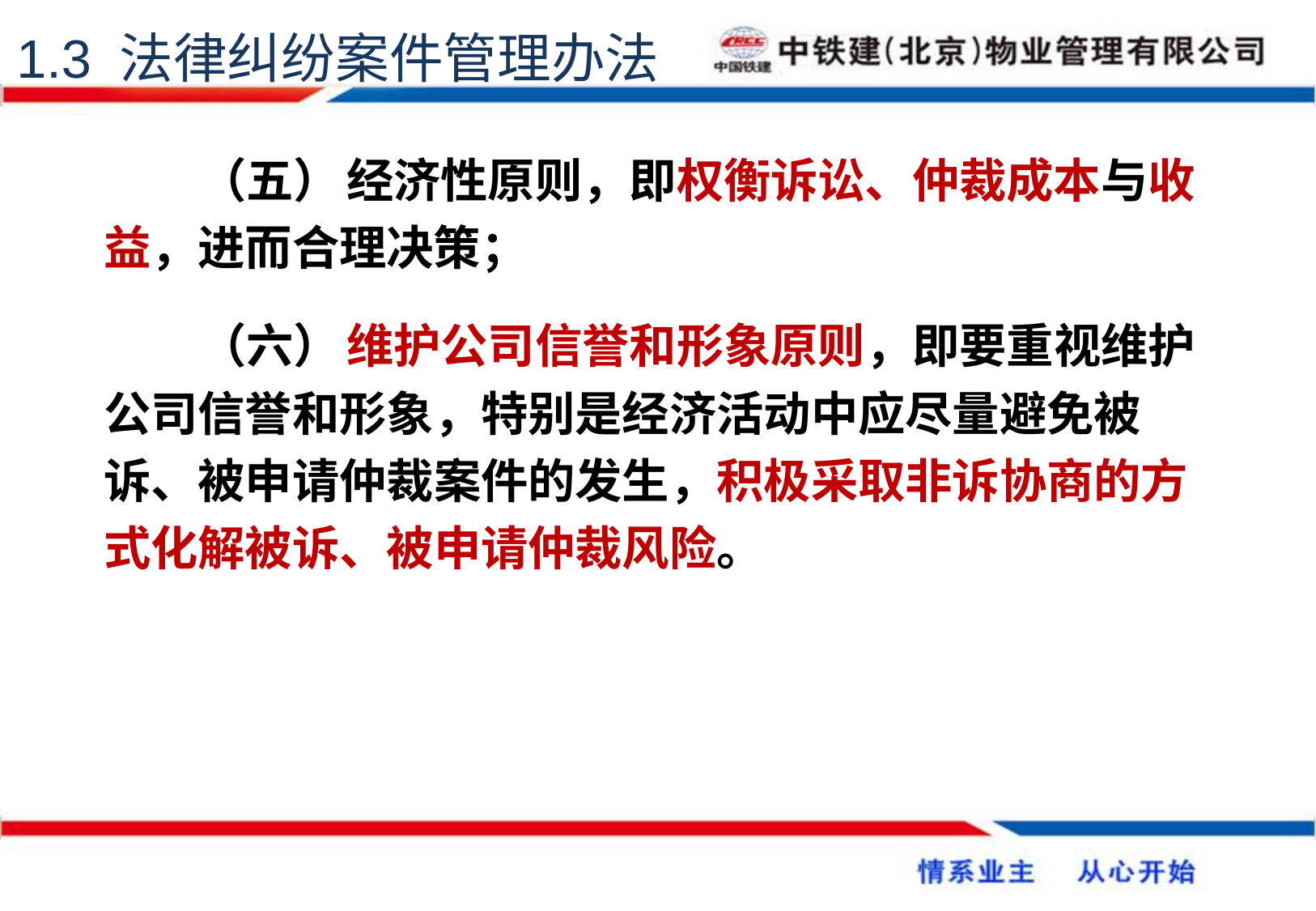

1.3 法律纠纷案件管理办法
（五）	经济性原则，即权衡诉讼、仲裁成本与收益，进而合理决策；
（六）	维护公司信誉和形象原则，即要重视维护公司信誉和形象，特别是经济活动中应尽量避免被诉、被申请仲裁案件的发生，积极采取非诉协商的方式化解被诉、被申请仲裁风险。

42